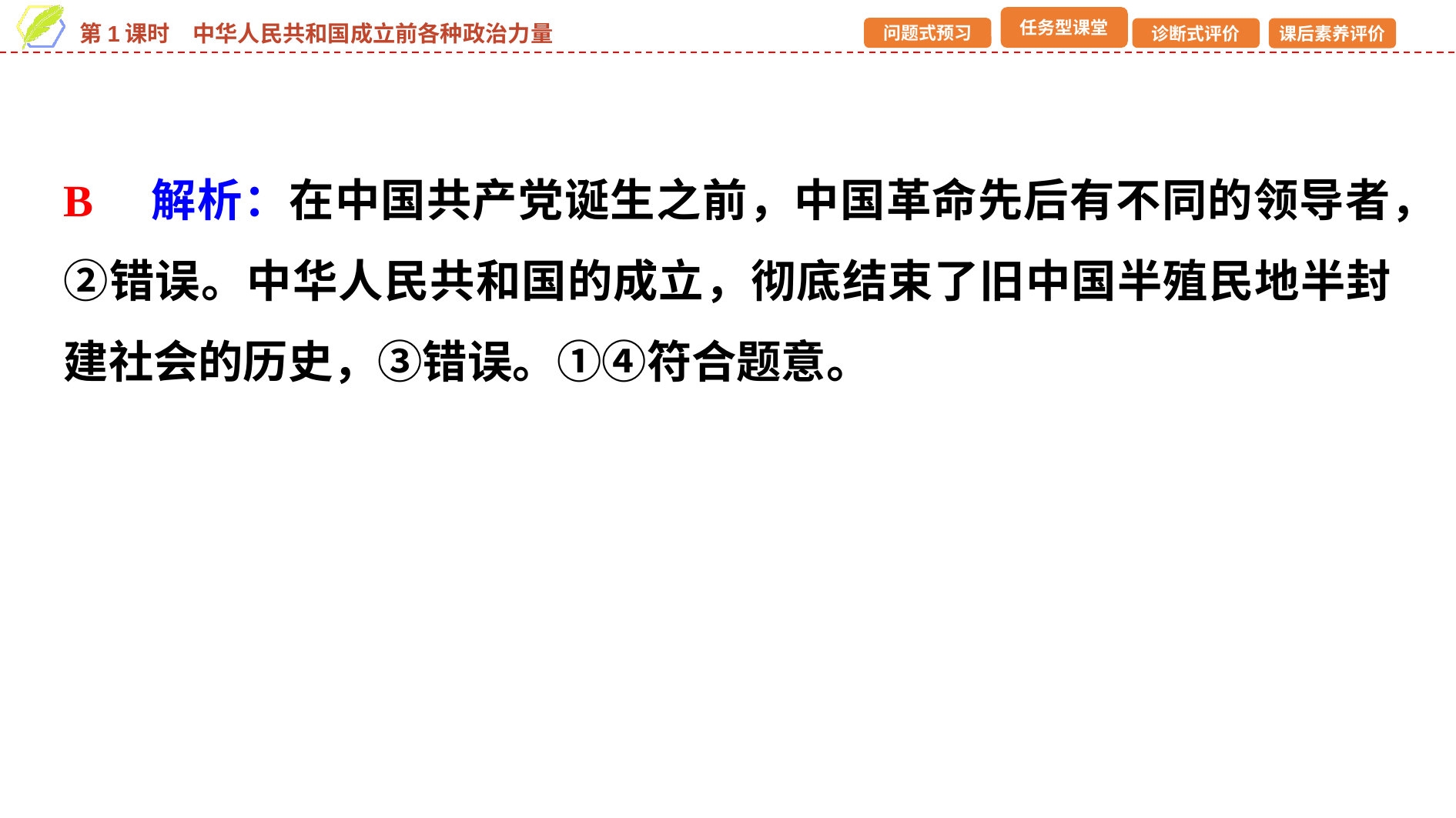

B　解析：在中国共产党诞生之前，中国革命先后有不同的领导者，②错误。中华人民共和国的成立，彻底结束了旧中国半殖民地半封建社会的历史，③错误。①④符合题意。